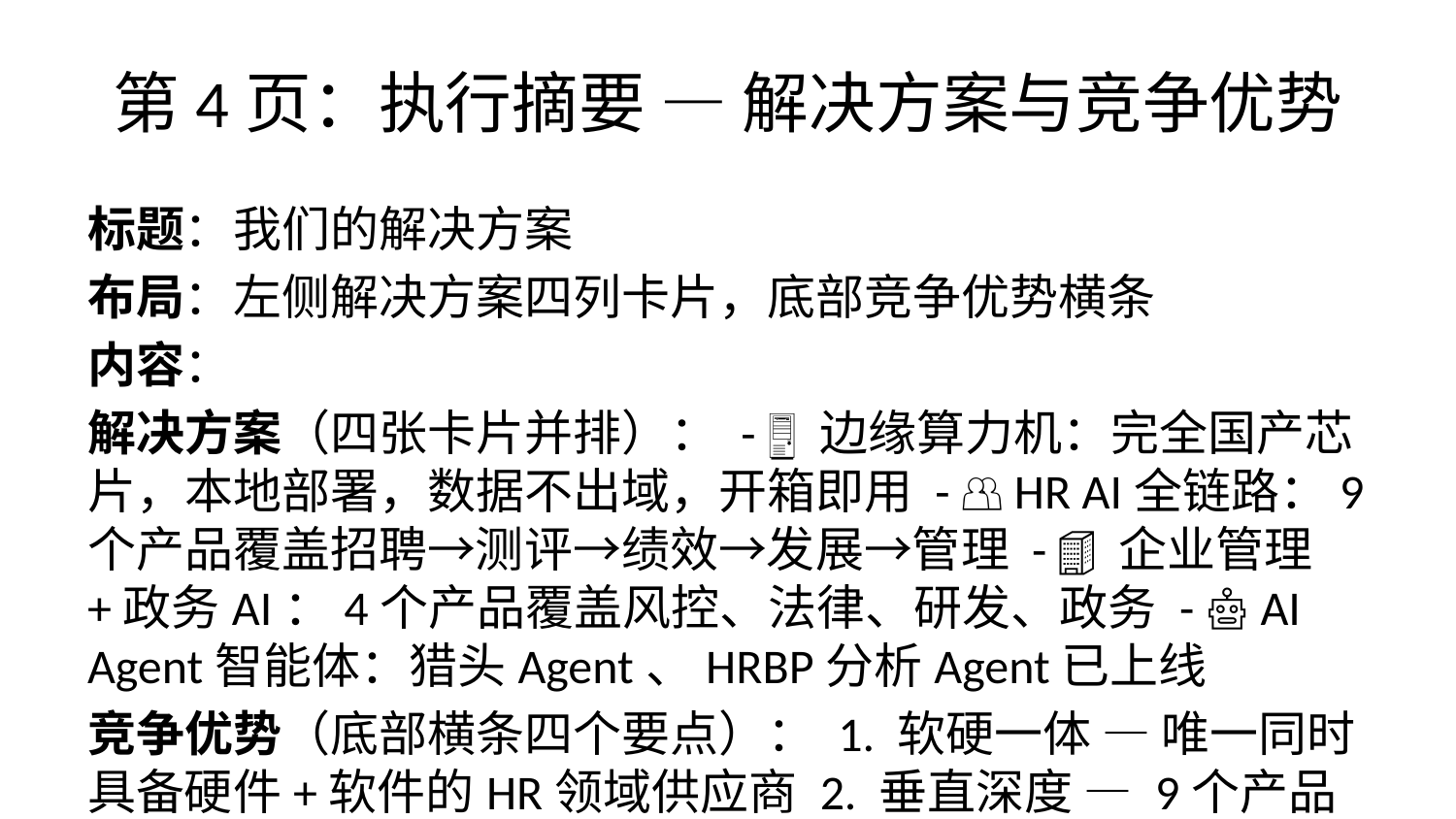

# 第4页：执行摘要 — 解决方案与竞争优势
标题：我们的解决方案
布局：左侧解决方案四列卡片，底部竞争优势横条
内容：
解决方案（四张卡片并排）： - 🖥️ 边缘算力机：完全国产芯片，本地部署，数据不出域，开箱即用 - 👥 HR AI全链路：9个产品覆盖招聘→测评→绩效→发展→管理 - 🏢 企业管理+政务AI：4个产品覆盖风控、法律、研发、政务 - 🤖 AI Agent智能体：猎头Agent、HRBP分析Agent已上线
竞争优势（底部横条四个要点）： 1. 软硬一体 — 唯一同时具备硬件+软件的HR领域供应商 2. 垂直深度 — 9个产品全链路，竞品只做1-2个单点 3. 政府场景 — GovAI已适配政务场景，先发优势 4. 产品就绪 — 20个产品已跑通，可交付的生产级产品
视觉建议：四张卡片用渐变色块区分（蓝/绿/橙/紫），每张卡片顶部图标，底部竞争优势用深色横条+白色文字